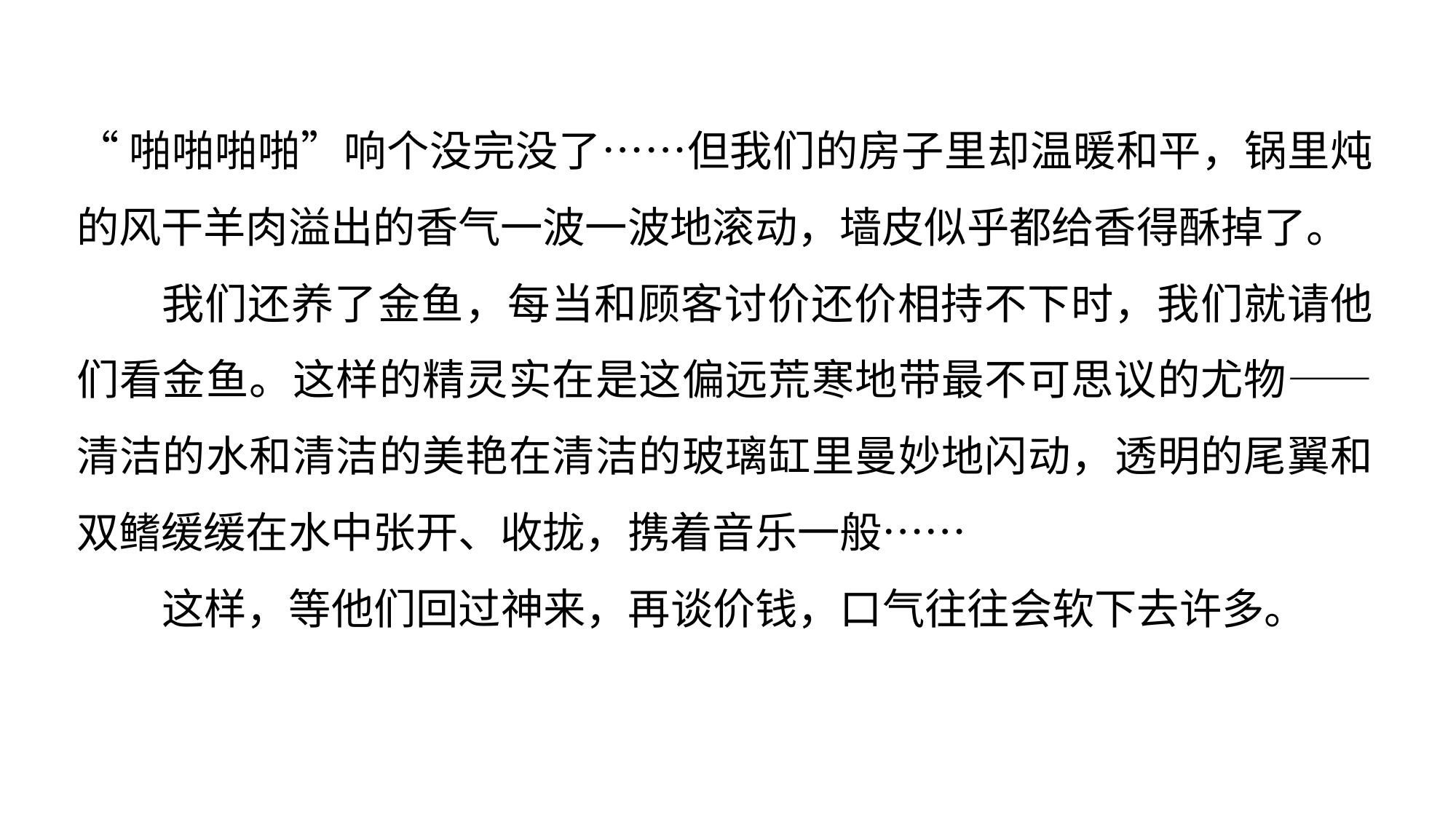

“啪啪啪啪”响个没完没了……但我们的房子里却温暖和平，锅里炖的风干羊肉溢出的香气一波一波地滚动，墙皮似乎都给香得酥掉了。
我们还养了金鱼，每当和顾客讨价还价相持不下时，我们就请他们看金鱼。这样的精灵实在是这偏远荒寒地带最不可思议的尤物——清洁的水和清洁的美艳在清洁的玻璃缸里曼妙地闪动，透明的尾翼和双鳍缓缓在水中张开、收拢，携着音乐一般……
这样，等他们回过神来，再谈价钱，口气往往会软下去许多。